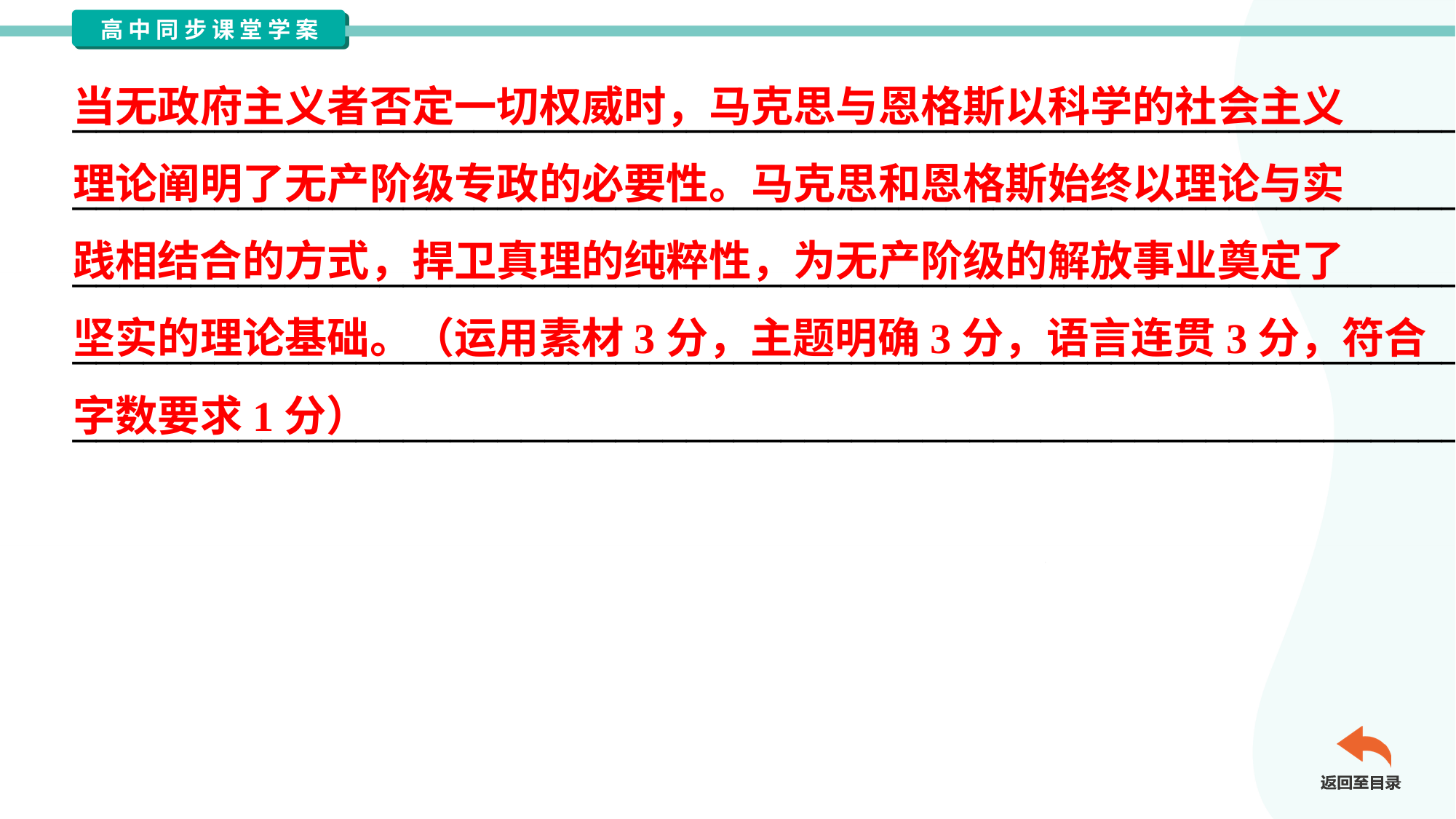

当无政府主义者否定一切权威时，马克思与恩格斯以科学的社会主义
理论阐明了无产阶级专政的必要性。马克思和恩格斯始终以理论与实
践相结合的方式，捍卫真理的纯粹性，为无产阶级的解放事业奠定了
坚实的理论基础。（运用素材3分，主题明确3分，语言连贯3分，符合
字数要求1分）
_____________________________________________________________
_____________________________________________________________
_____________________________________________________________
_____________________________________________________________
_____________________________________________________________